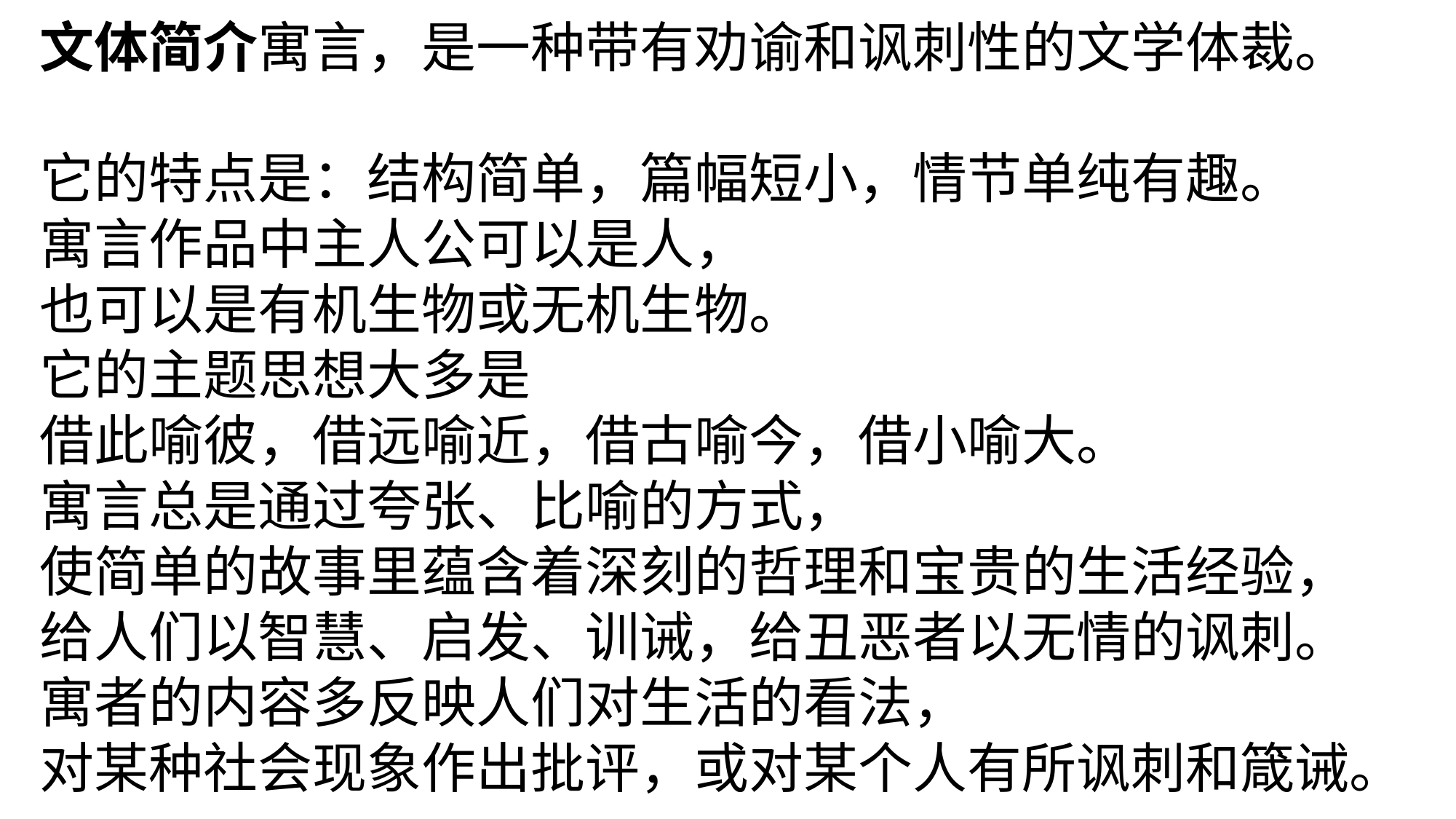

文体简介寓言，是一种带有劝谕和讽刺性的文学体裁。

它的特点是：结构简单，篇幅短小，情节单纯有趣。
寓言作品中主人公可以是人，
也可以是有机生物或无机生物。
它的主题思想大多是
借此喻彼，借远喻近，借古喻今，借小喻大。
寓言总是通过夸张、比喻的方式，
使简单的故事里蕴含着深刻的哲理和宝贵的生活经验，
给人们以智慧、启发、训诫，给丑恶者以无情的讽刺。
寓者的内容多反映人们对生活的看法，
对某种社会现象作出批评，或对某个人有所讽刺和箴诫。